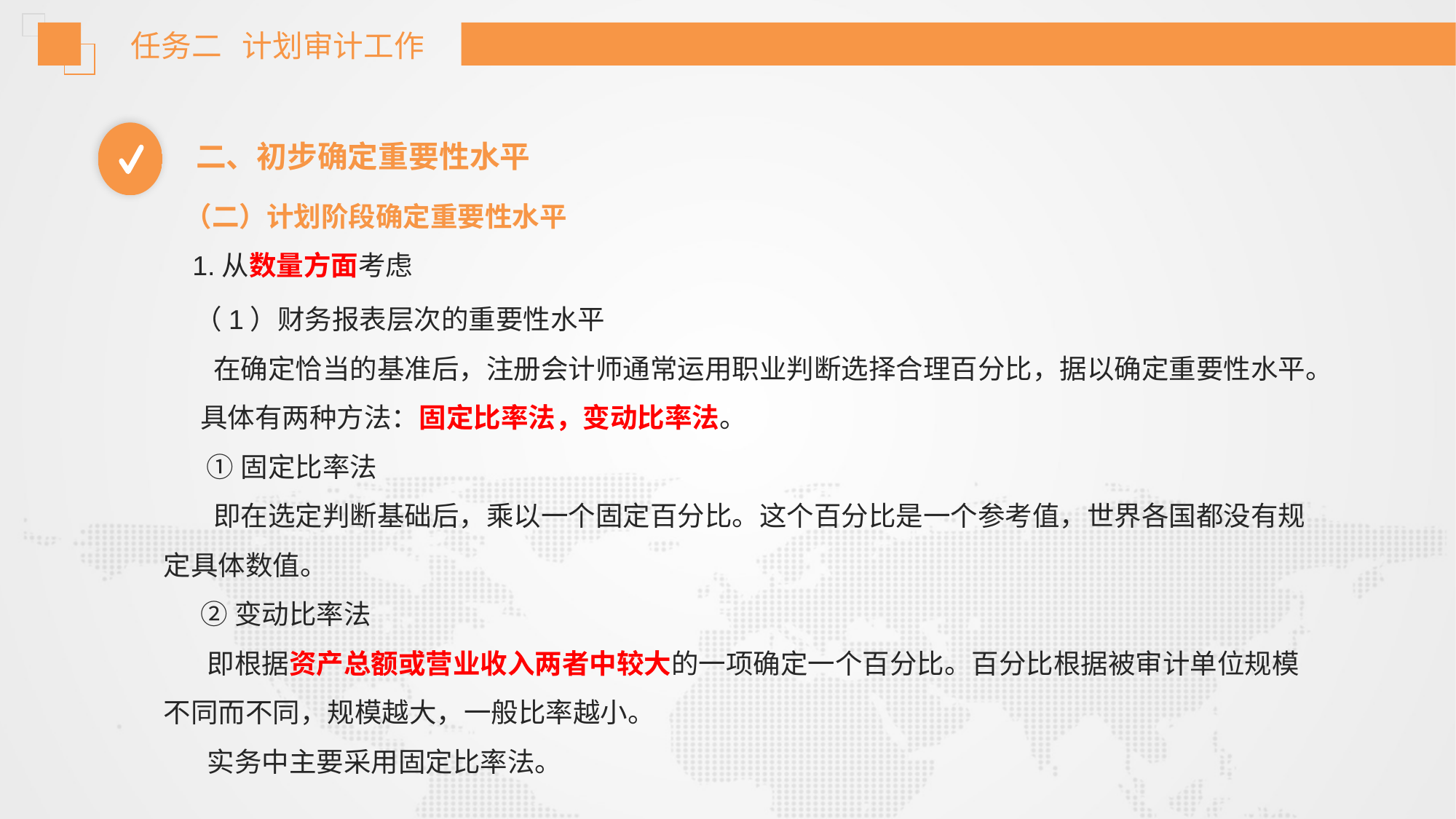

任务二   计划审计工作

二、初步确定重要性水平
（二）计划阶段确定重要性水平
 1.从数量方面考虑
    （1）财务报表层次的重要性水平
       在确定恰当的基准后，注册会计师通常运用职业判断选择合理百分比，据以确定重要性水平。      具体有两种方法：固定比率法，变动比率法。
       ①固定比率法
       即在选定判断基础后，乘以一个固定百分比。这个百分比是一个参考值，世界各国都没有规定具体数值。
      ②变动比率法
      即根据资产总额或营业收入两者中较大的一项确定一个百分比。百分比根据被审计单位规模不同而不同，规模越大，一般比率越小。
      实务中主要采用固定比率法。